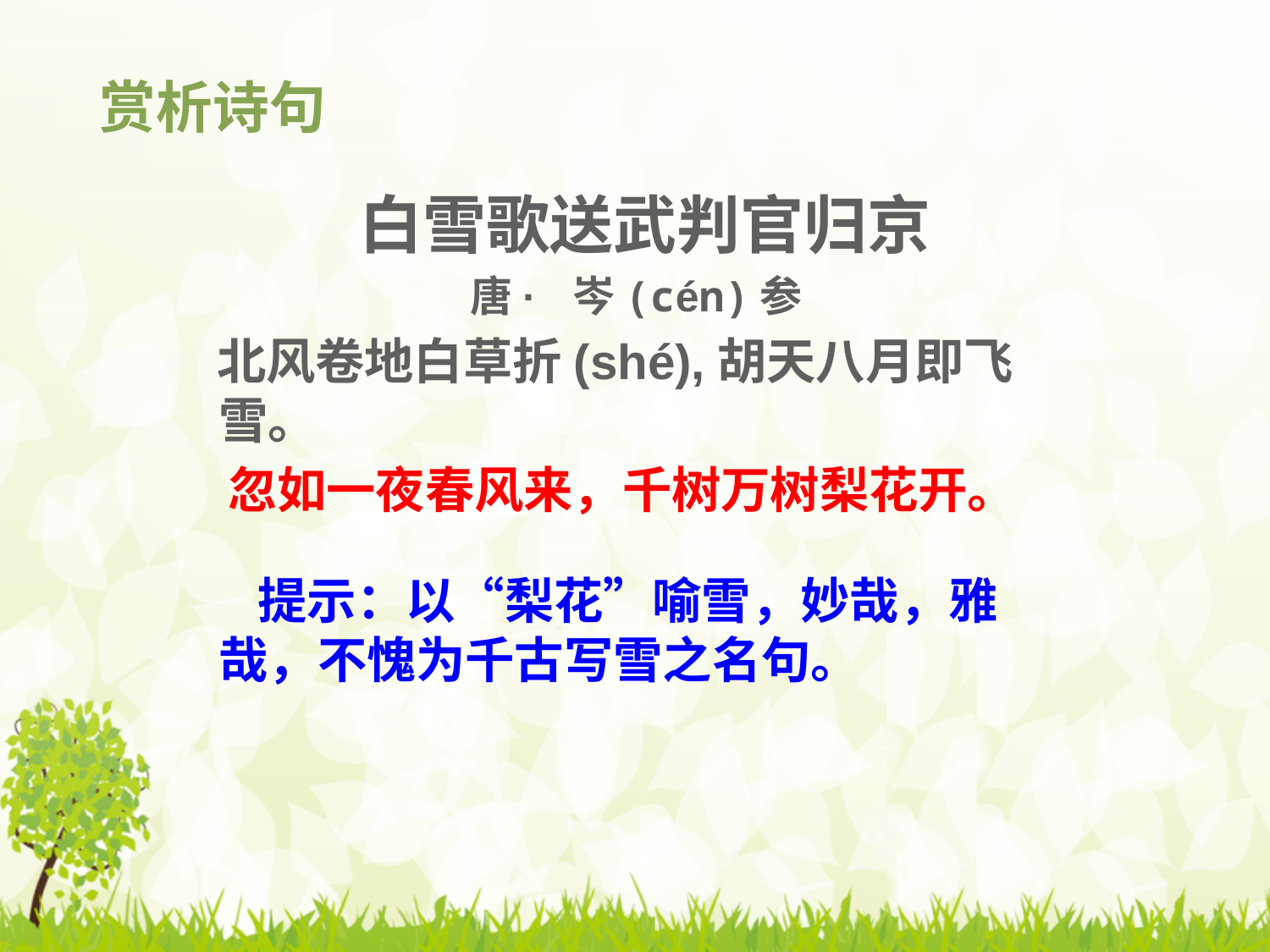

赏析诗句
            白雪歌送武判官归京
                                              唐· 岑(cén)参
   北风卷地白草折(shé),胡天八月即飞雪。
    忽如一夜春风来，千树万树梨花开。
           提示：以“梨花”喻雪，妙哉，雅哉，不愧为千古写雪之名句。